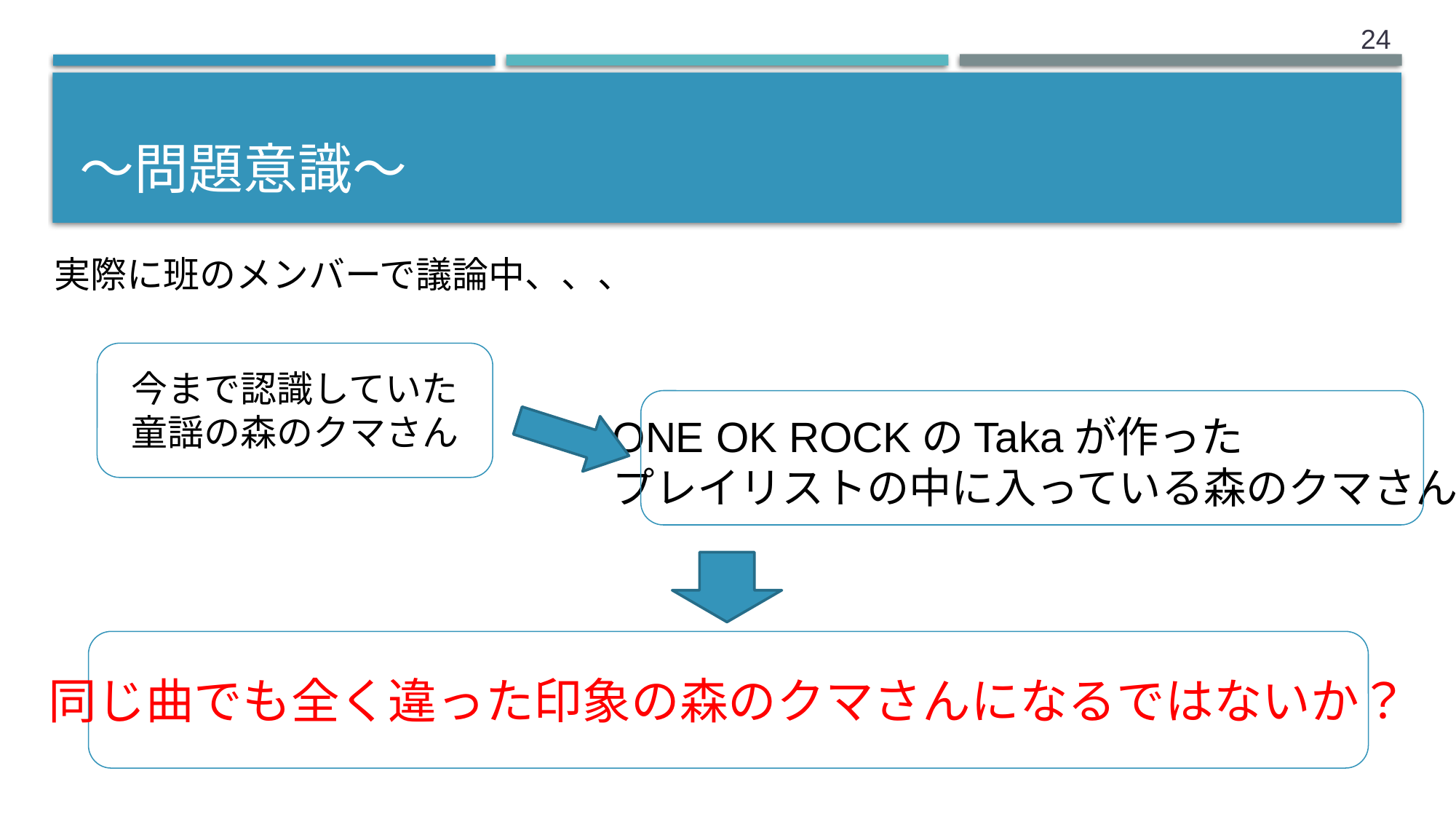

24
# 〜問題意識〜
実際に班のメンバーで議論中、、、

今まで認識していた
童謡の森のクマさん

ONE OK ROCKのTakaが作った
プレイリストの中に入っている森のクマさん

同じ曲でも全く違った印象の森のクマさんになるではないか？